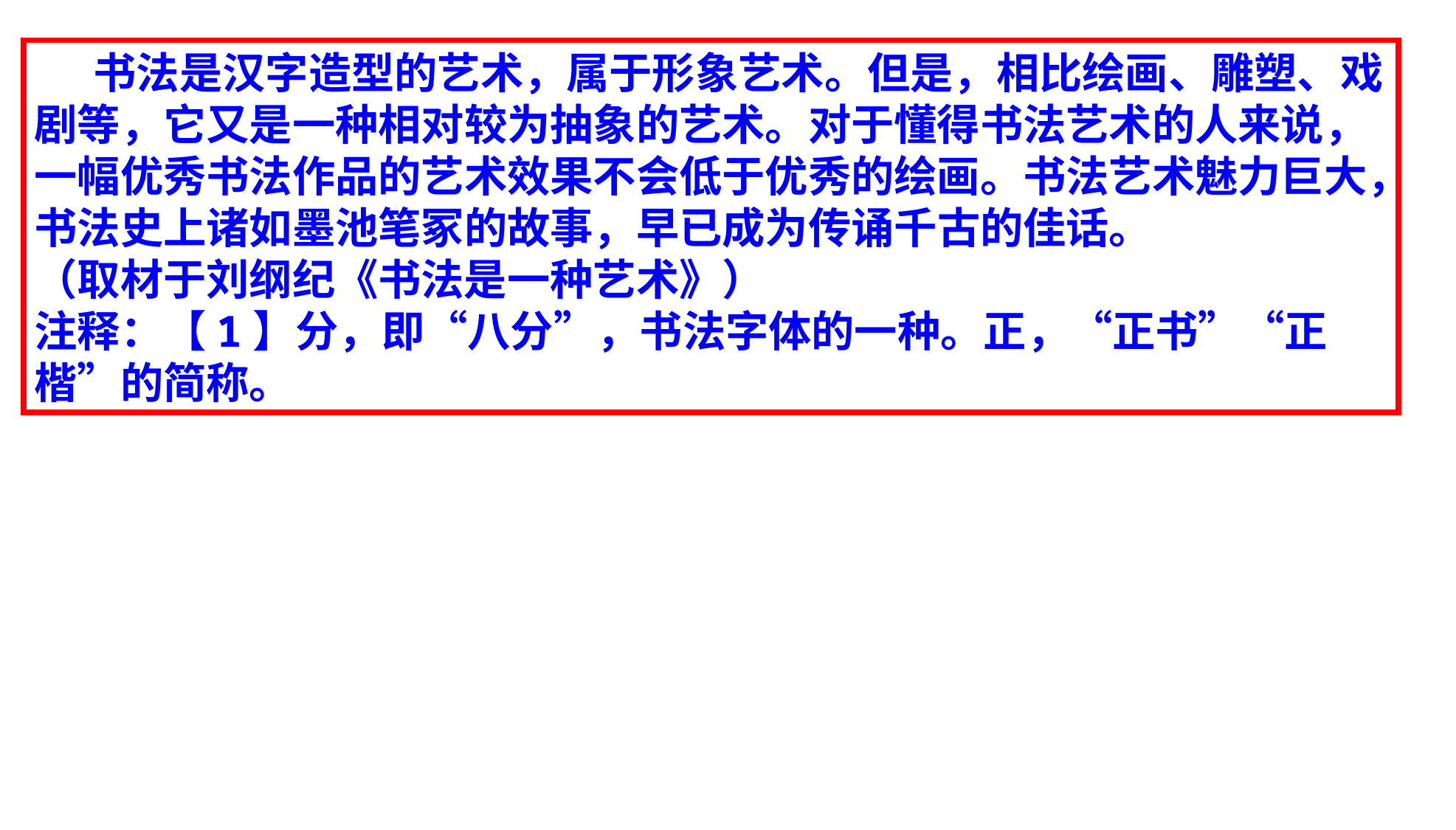

书法是汉字造型的艺术，属于形象艺术。但是，相比绘画、雕塑、戏剧等，它又是一种相对较为抽象的艺术。对于懂得书法艺术的人来说，一幅优秀书法作品的艺术效果不会低于优秀的绘画。书法艺术魅力巨大，书法史上诸如墨池笔冢的故事，早已成为传诵千古的佳话。
（取材于刘纲纪《书法是一种艺术》）
注释：【1】分，即“八分”，书法字体的一种。正，“正书”“正楷”的简称。